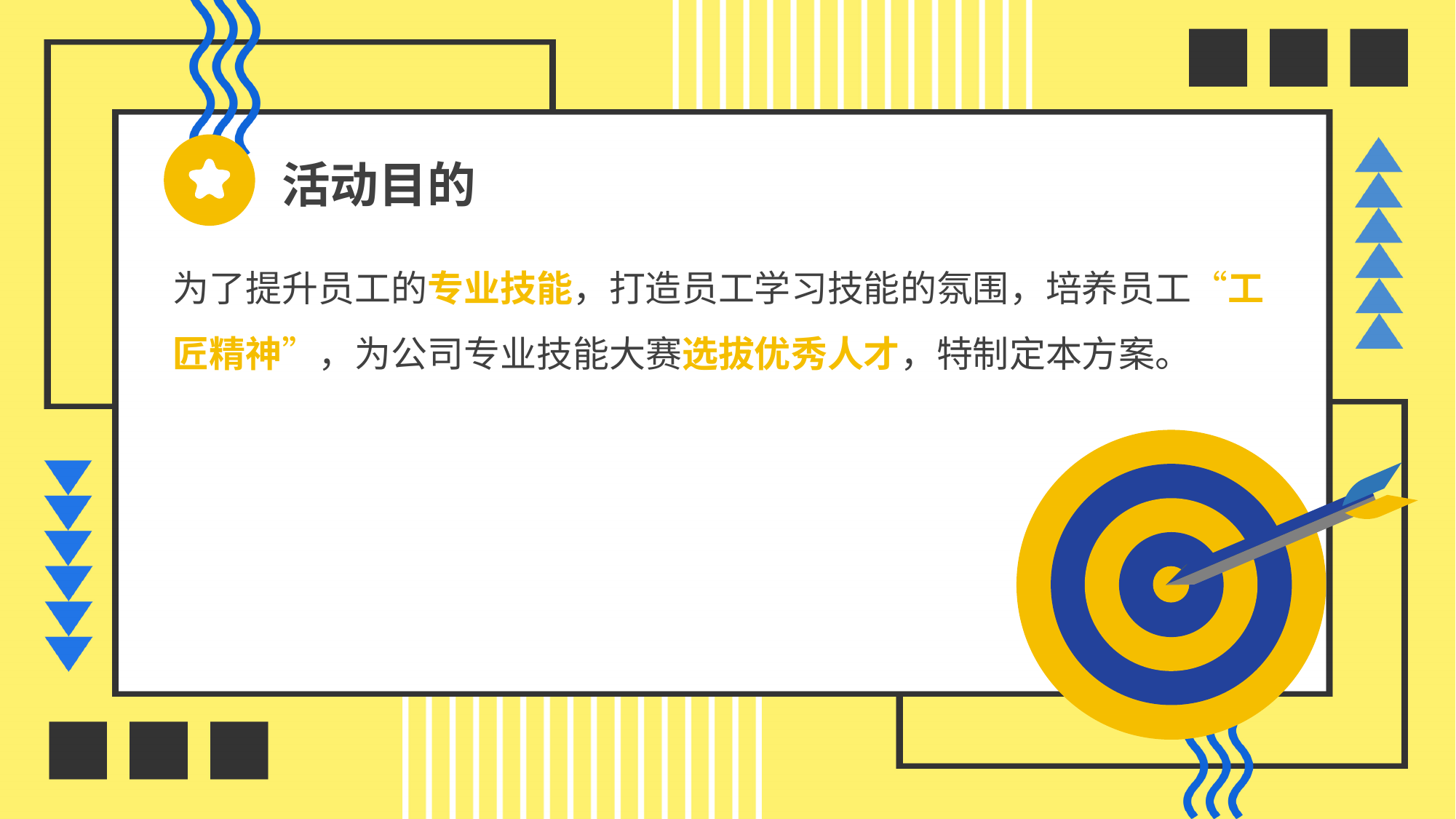

活动目的
为了提升员工的专业技能，打造员工学习技能的氛围，培养员工“工匠精神”，为公司专业技能大赛选拔优秀人才，特制定本方案。